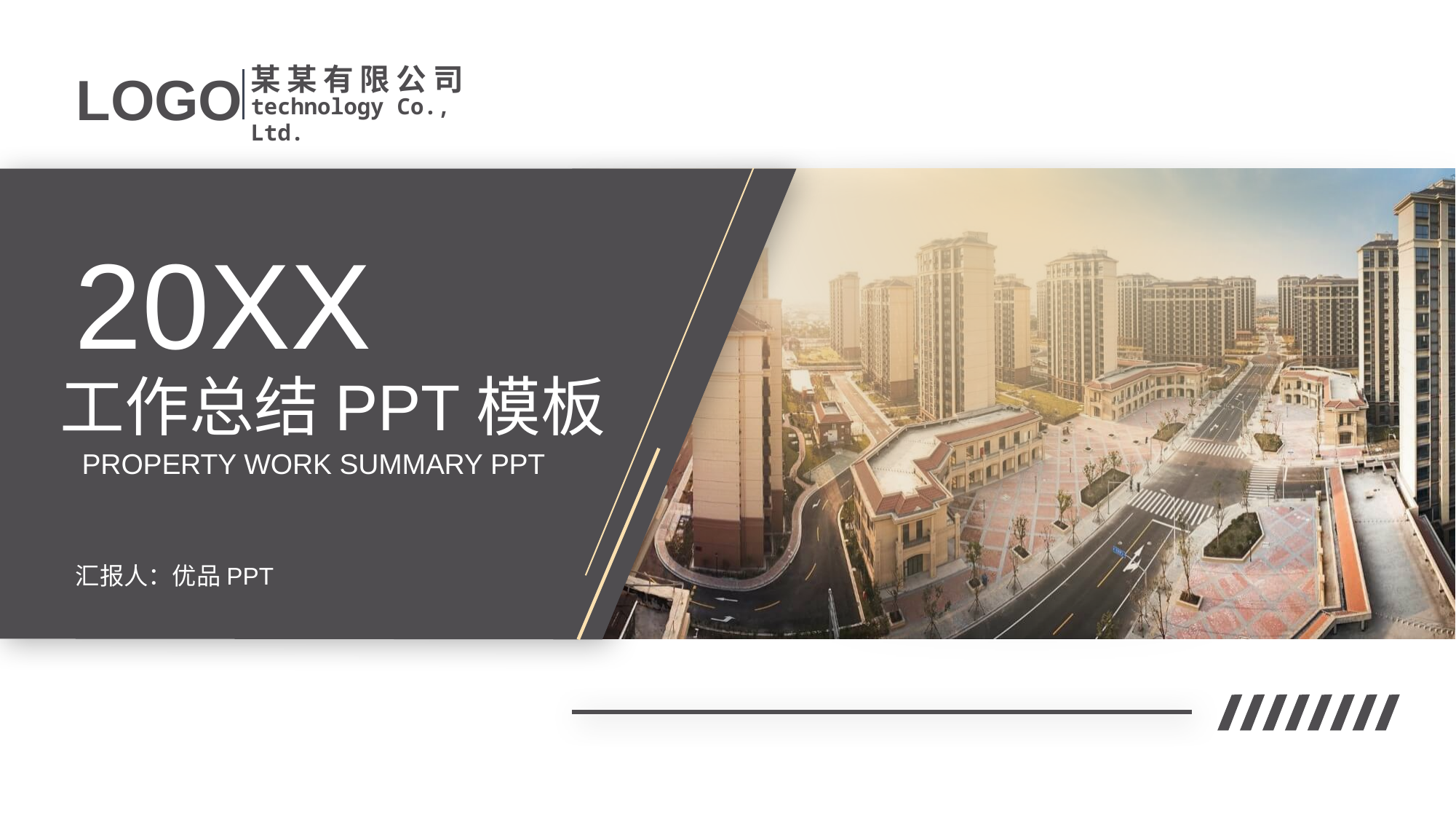

某某有限公司
technology Co., Ltd.
LOGO

20XX
工作总结PPT模板
PROPERTY WORK SUMMARY PPT
汇报人：优品PPT